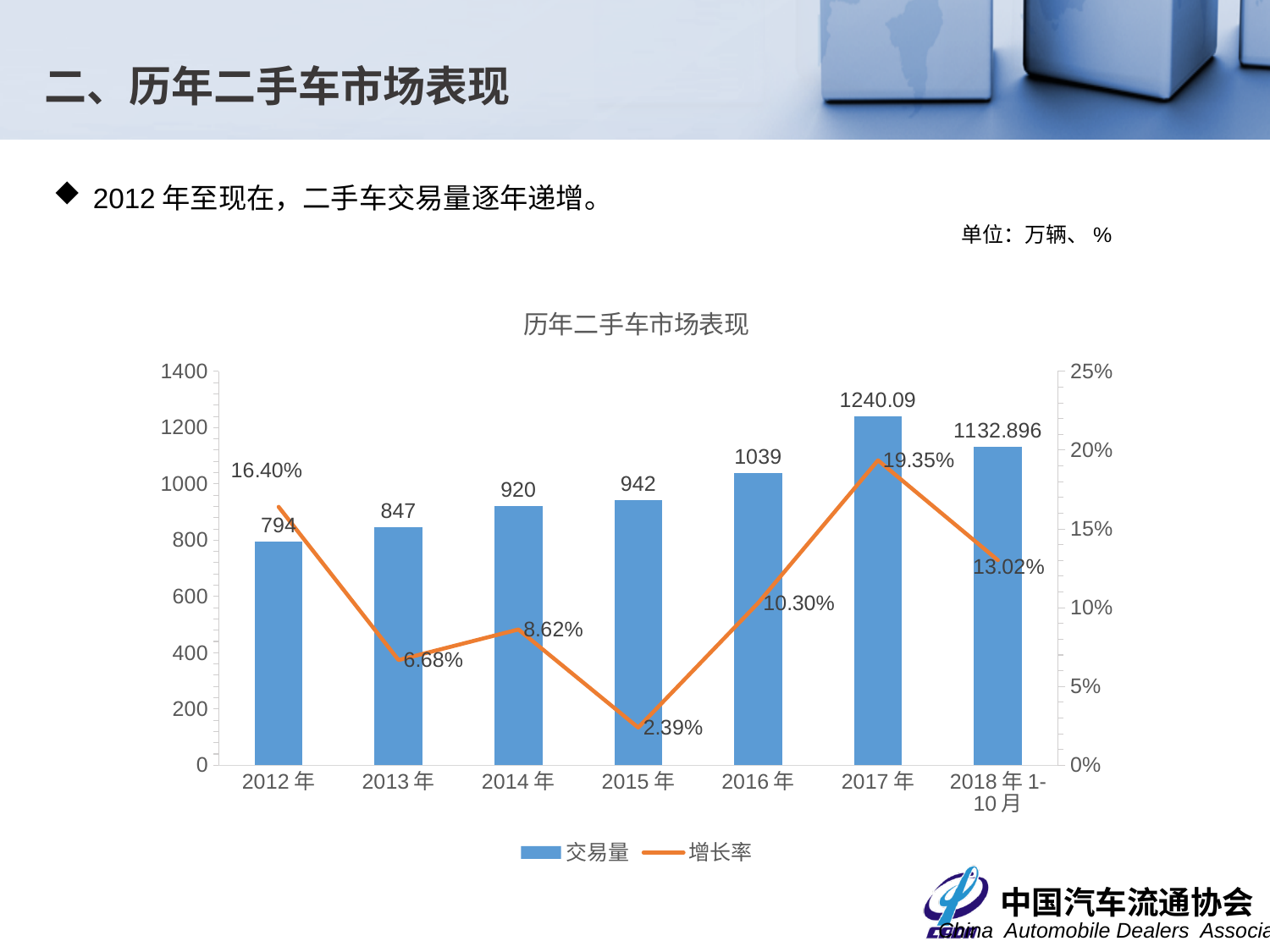

二、历年二手车市场表现
2012年至现在，二手车交易量逐年递增。
单位：万辆、%

### Chart: 历年二手车市场表现

| Category | 交易量 | 增长率 |
|---|---|---|
| 2012年 | 794.0 | 0.164 |
| 2013年 | 847.0 | 0.0667506297229219 |
| 2014年 | 920.0 | 0.0861865407319953 |
| 2015年 | 942.0 | 0.0239130434782609 |
| 2016年 | 1039.0 | 0.102972399150743 |
| 2017年 | 1240.09 | 0.193541867179981 |
| 2018年1-10月 | 1132.896 | 0.130183559457302 |